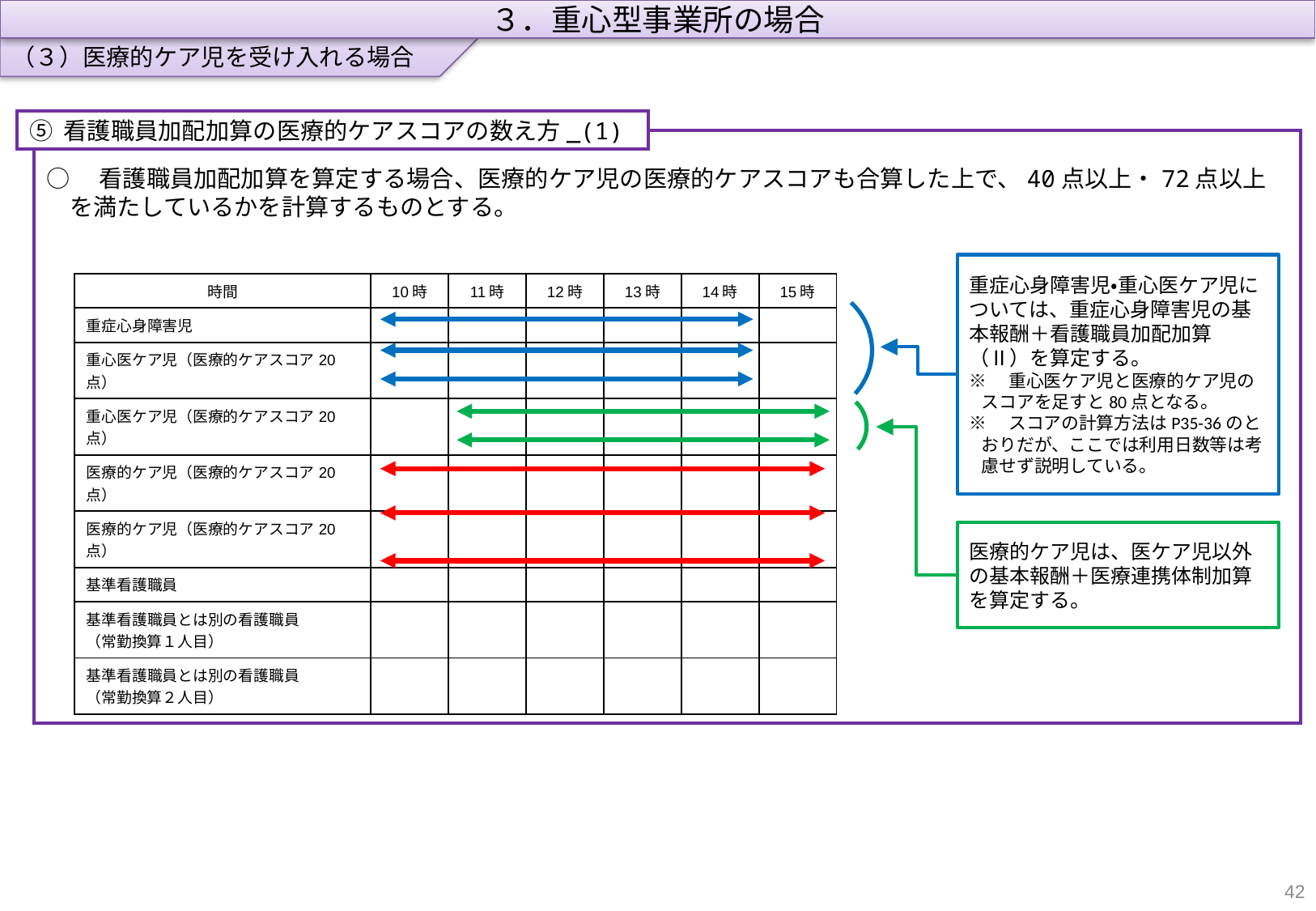

（３）医療的ケア児を受け入れる場合
３．重心型事業所の場合
⑤ 看護職員加配加算の医療的ケアスコアの数え方_(1)
○　看護職員加配加算を算定する場合、医療的ケア児の医療的ケアスコアも合算した上で、40点以上・72点以上を満たしているかを計算するものとする。

重症心身障害児・重心医ケア児については、重症心身障害児の基本報酬＋看護職員加配加算（Ⅱ）を算定する。
※　重心医ケア児と医療的ケア児のスコアを足すと80点となる。
※　スコアの計算方法はP35-36のとおりだが、ここでは利用日数等は考慮せず説明している。
| 時間 | 10時 | 11時 | 12時 | 13時 | 14時 | 15時 |
| --- | --- | --- | --- | --- | --- | --- |
| 重症心身障害児 |  |  |  |  |  |  |
| 重心医ケア児（医療的ケアスコア20点） |  |  |  |  |  |  |
| 重心医ケア児（医療的ケアスコア20点） |  |  |  |  |  |  |
| 医療的ケア児（医療的ケアスコア20点） |  |  |  |  |  |  |
| 医療的ケア児（医療的ケアスコア20点） |  |  |  |  |  |  |
| 基準看護職員 |  |  |  |  |  |  |
| 基準看護職員とは別の看護職員 （常勤換算１人目） |  |  |  |  |  |  |
| 基準看護職員とは別の看護職員 （常勤換算２人目） |  |  |  |  |  |  |

医療的ケア児は、医ケア児以外の基本報酬＋医療連携体制加算を算定する。
42